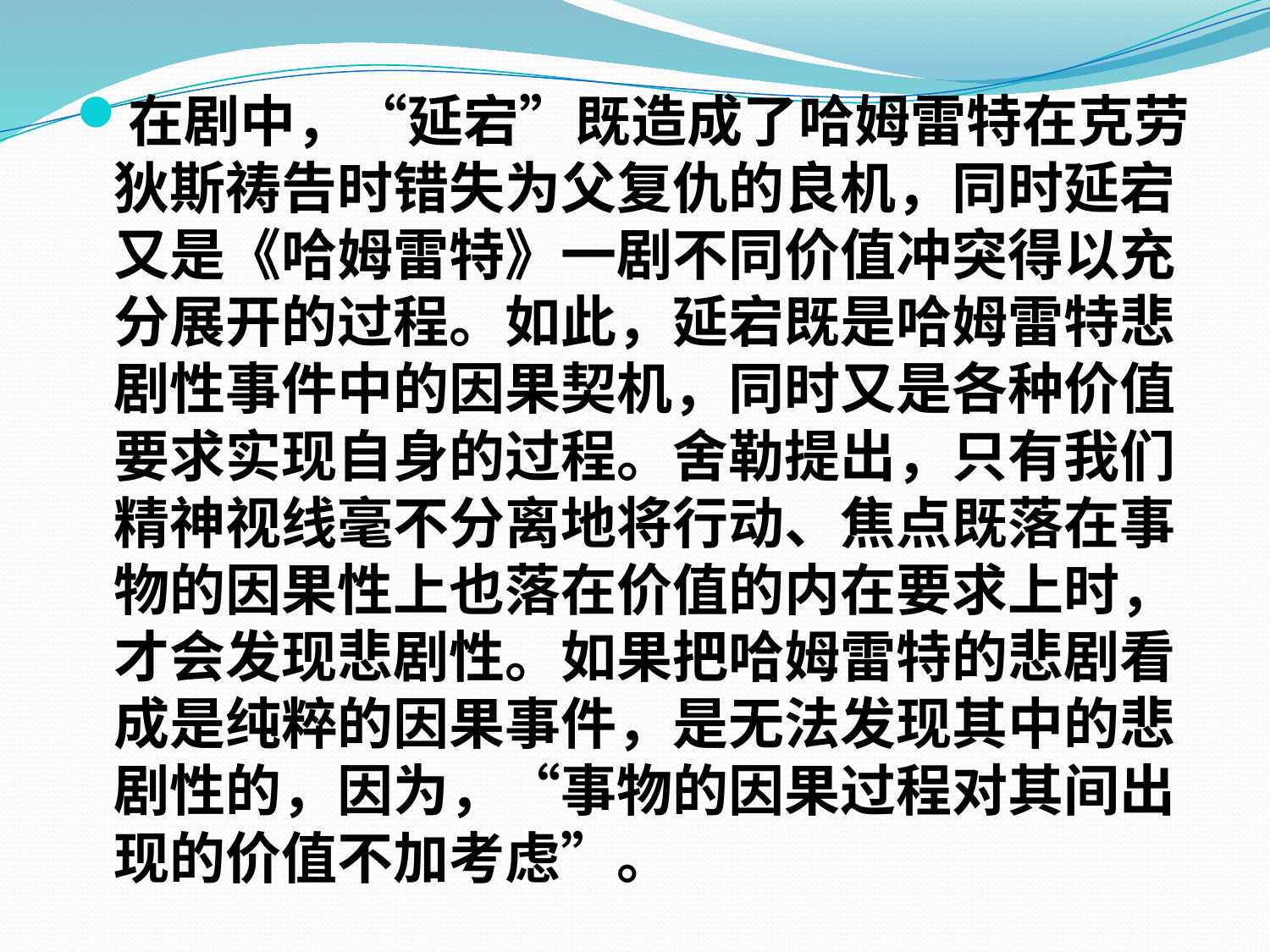

在剧中，“延宕”既造成了哈姆雷特在克劳狄斯祷告时错失为父复仇的良机，同时延宕又是《哈姆雷特》一剧不同价值冲突得以充分展开的过程。如此，延宕既是哈姆雷特悲剧性事件中的因果契机，同时又是各种价值要求实现自身的过程。舍勒提出，只有我们精神视线毫不分离地将行动、焦点既落在事物的因果性上也落在价值的内在要求上时，才会发现悲剧性。如果把哈姆雷特的悲剧看成是纯粹的因果事件，是无法发现其中的悲剧性的，因为，“事物的因果过程对其间出现的价值不加考虑”。